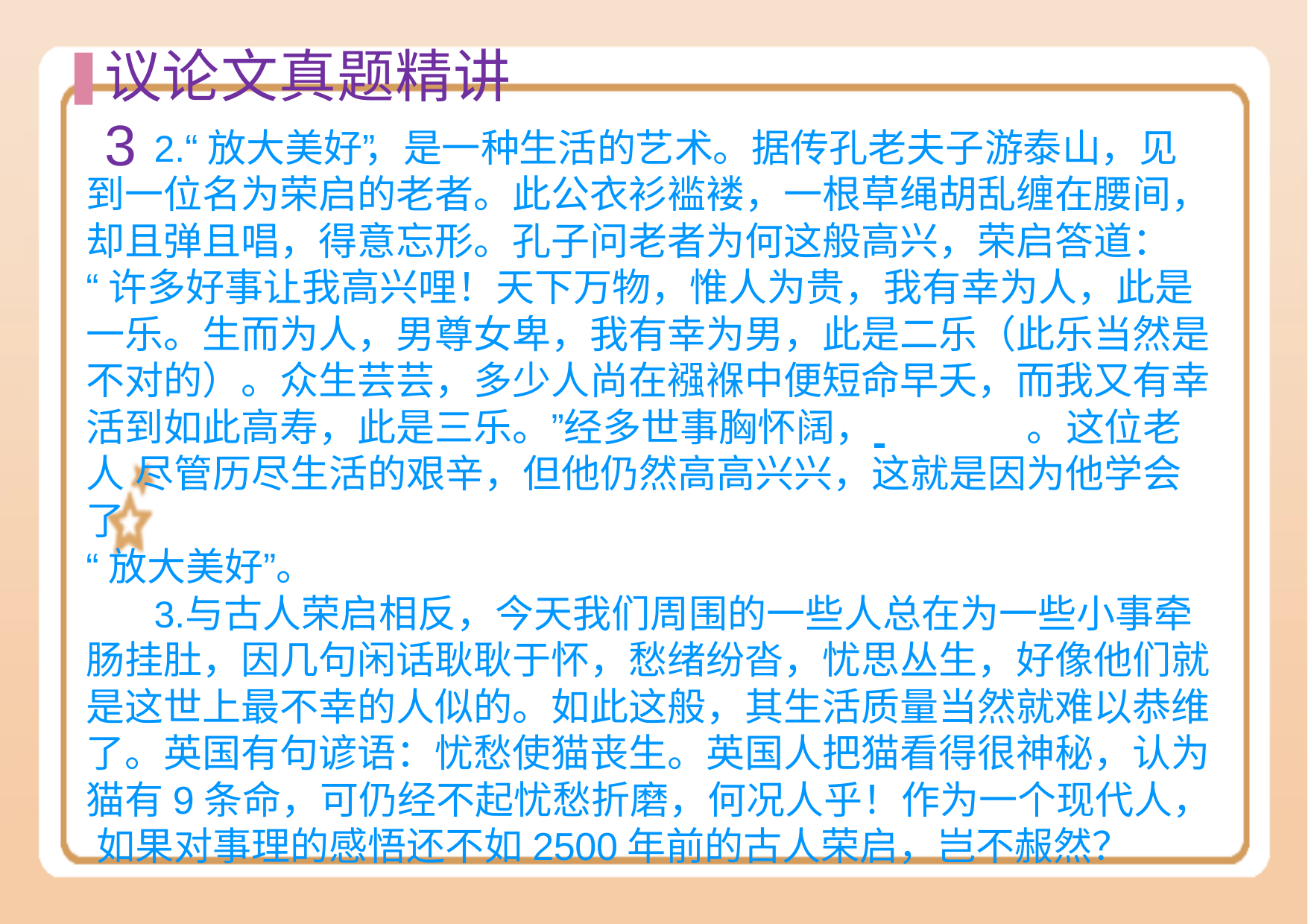

# 议论⽂真题精讲3

“放大美好”，是一种生活的艺术。据传孔老夫子游泰山，见 到一位名为荣启的老者。此公衣衫褴褛，一根草绳胡乱缠在腰间， 却且弹且唱，得意忘形。孔子问老者为何这般高兴，荣启答道：
“许多好事让我高兴哩！天下万物，惟人为贵，我有幸为人，此是 一乐。生而为人，男尊女卑，我有幸为男，此是二乐（此乐当然是 不对的）。众生芸芸，多少人尚在襁褓中便短命早夭，而我又有幸 活到如此高寿，此是三乐。”经多世事胸怀阔， 	。这位老人 尽管历尽生活的艰辛，但他仍然高高兴兴，这就是因为他学会了
“放大美好”。
与古人荣启相反，今天我们周围的一些人总在为一些小事牵 肠挂肚，因几句闲话耿耿于怀，愁绪纷沓，忧思丛生，好像他们就 是这世上最不幸的人似的。如此这般，其生活质量当然就难以恭维 了。英国有句谚语：忧愁使猫丧生。英国人把猫看得很神秘，认为 猫有9条命，可仍经不起忧愁折磨，何况人乎！作为一个现代人，  如果对事理的感悟还不如2500年前的古人荣启，岂不赧然？